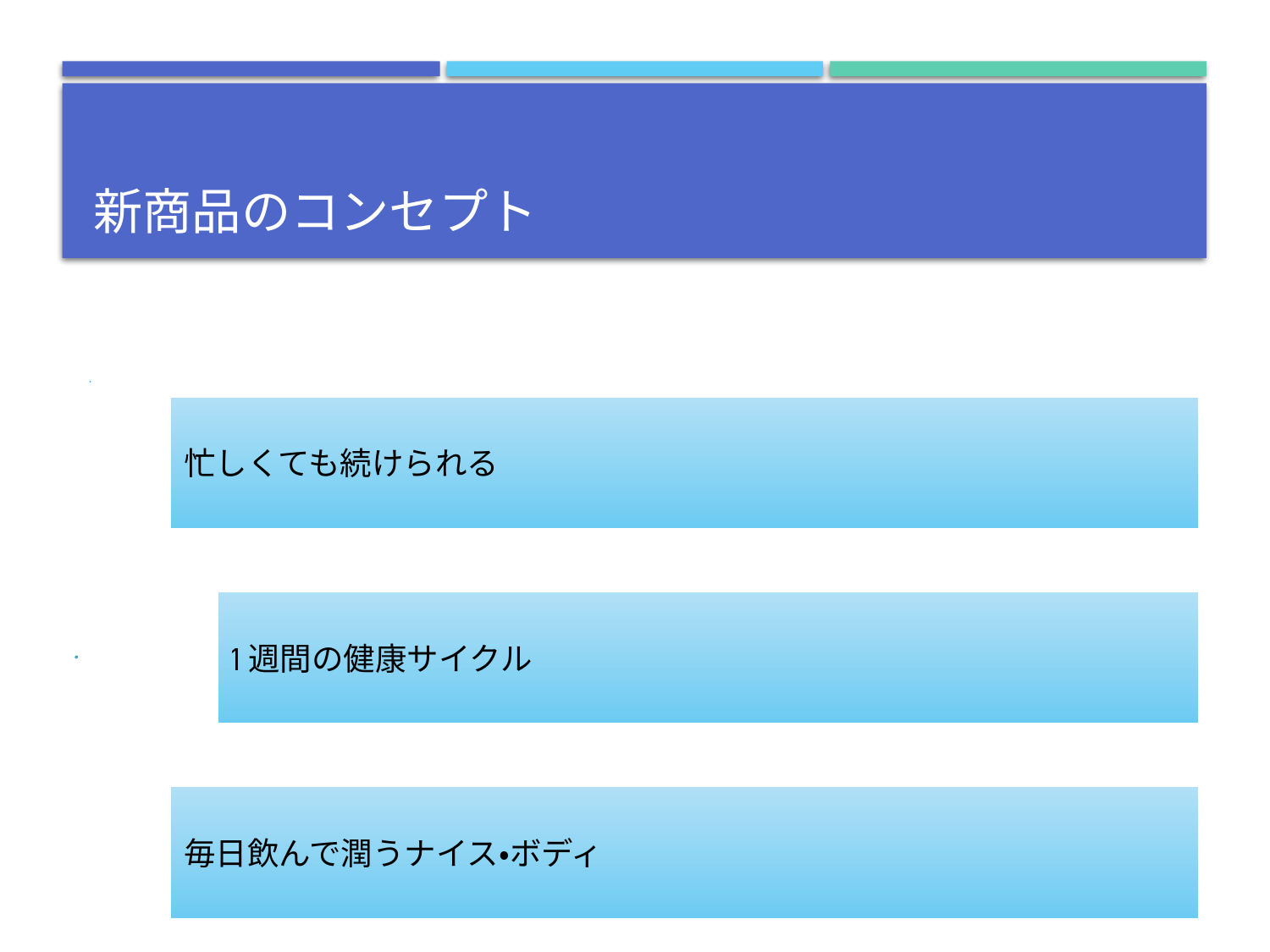

# 新商品のコンセプト
忙しくても続けられる
1週間の健康サイクル
毎日飲んで潤うナイス・ボディ